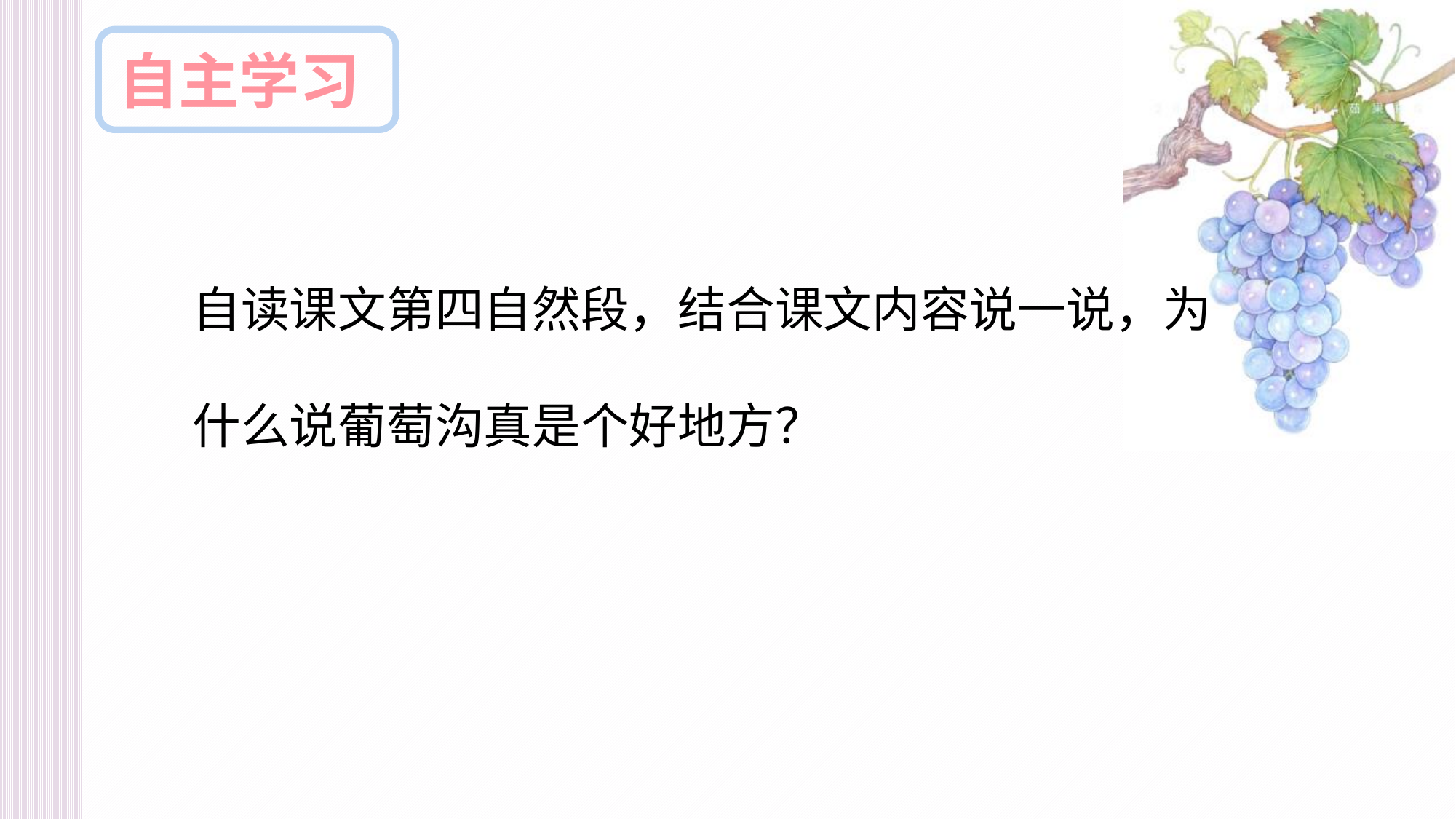

自主学习
自读课文第四自然段，结合课文内容说一说，为

什么说葡萄沟真是个好地方？